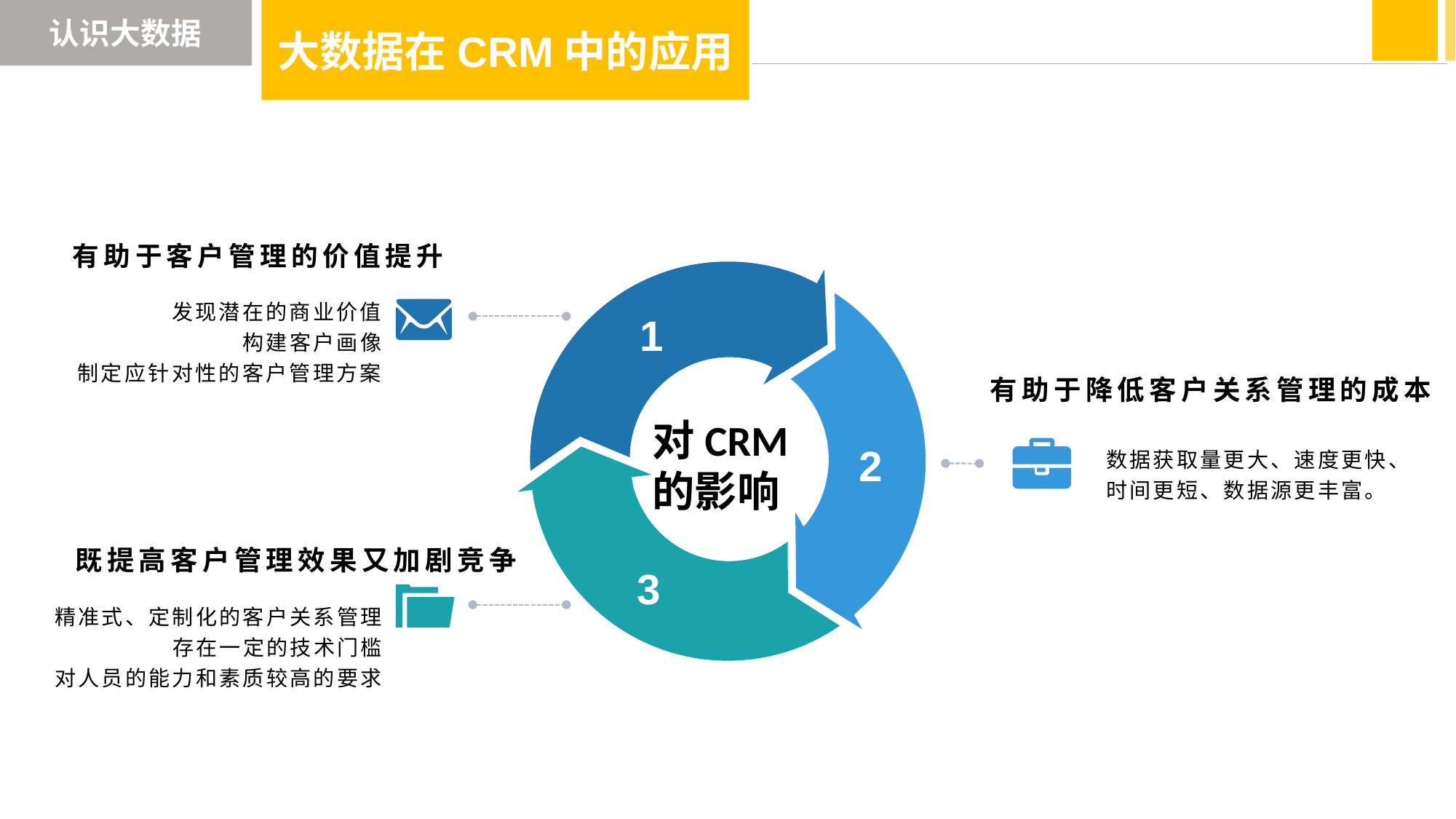

认识大数据
大数据在CRM中的应用

有助于客户管理的价值提升

发现潜在的商业价值
构建客户画像
制定应针对性的客户管理方案

1

有助于降低客户关系管理的成本
对CRM的影响
2

数据获取量更大、速度更快、时间更短、数据源更丰富。

既提高客户管理效果又加剧竞争
3

精准式、定制化的客户关系管理
存在一定的技术门槛
对人员的能力和素质较高的要求